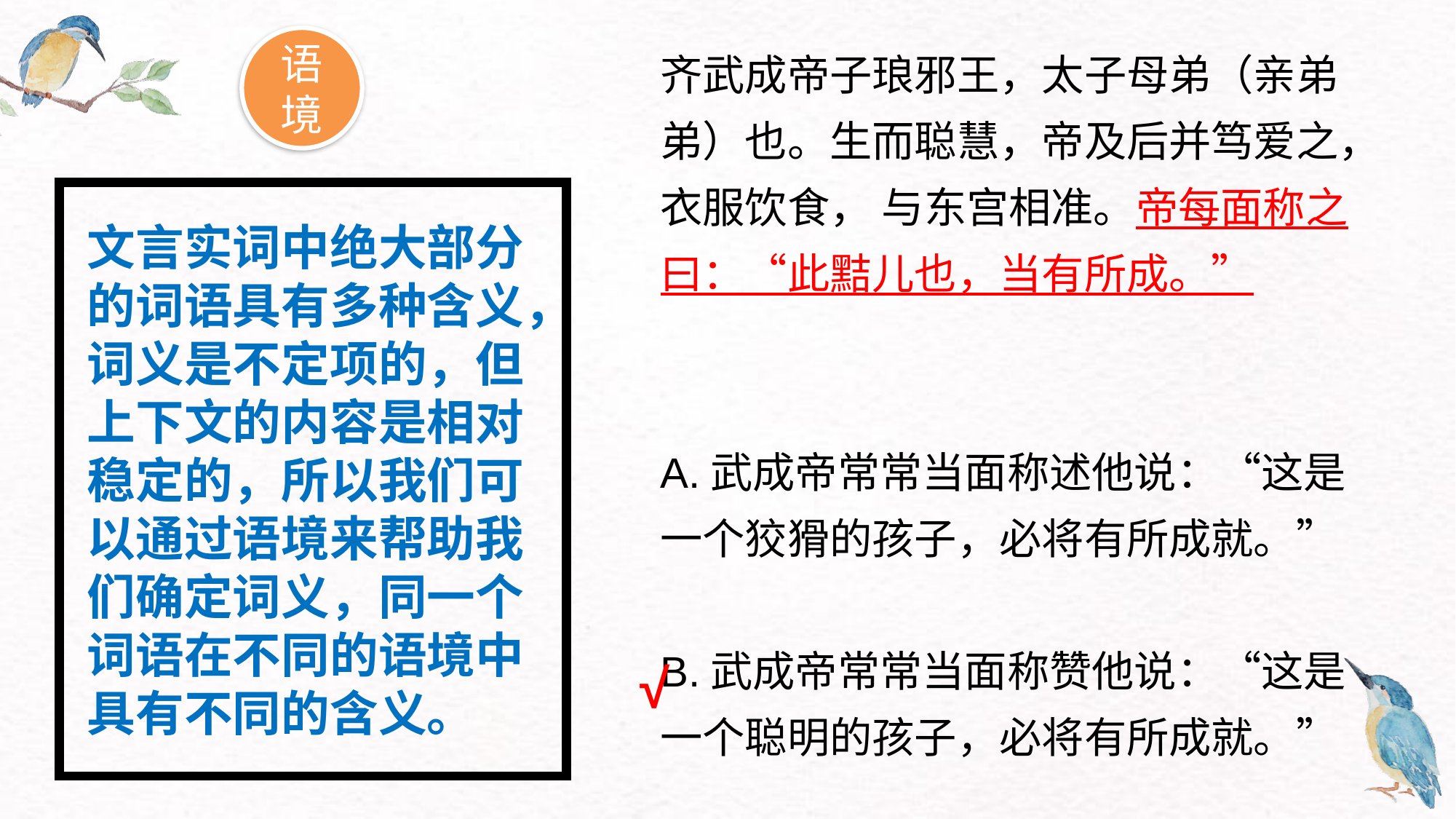

语境
齐武成帝子琅邪王，太子母弟（亲弟弟）也。生而聪慧，帝及后并笃爱之，衣服饮食， 与东宫相准。帝每面称之曰：“此黠儿也，当有所成。”

A.武成帝常常当面称述他说：“这是一个狡猾的孩子，必将有所成就。”

B.武成帝常常当面称赞他说：“这是一个聪明的孩子，必将有所成就。”

文言实词中绝大部分的词语具有多种含义，词义是不定项的，但上下文的内容是相对稳定的，所以我们可以通过语境来帮助我们确定词义，同一个词语在不同的语境中具有不同的含义。
√